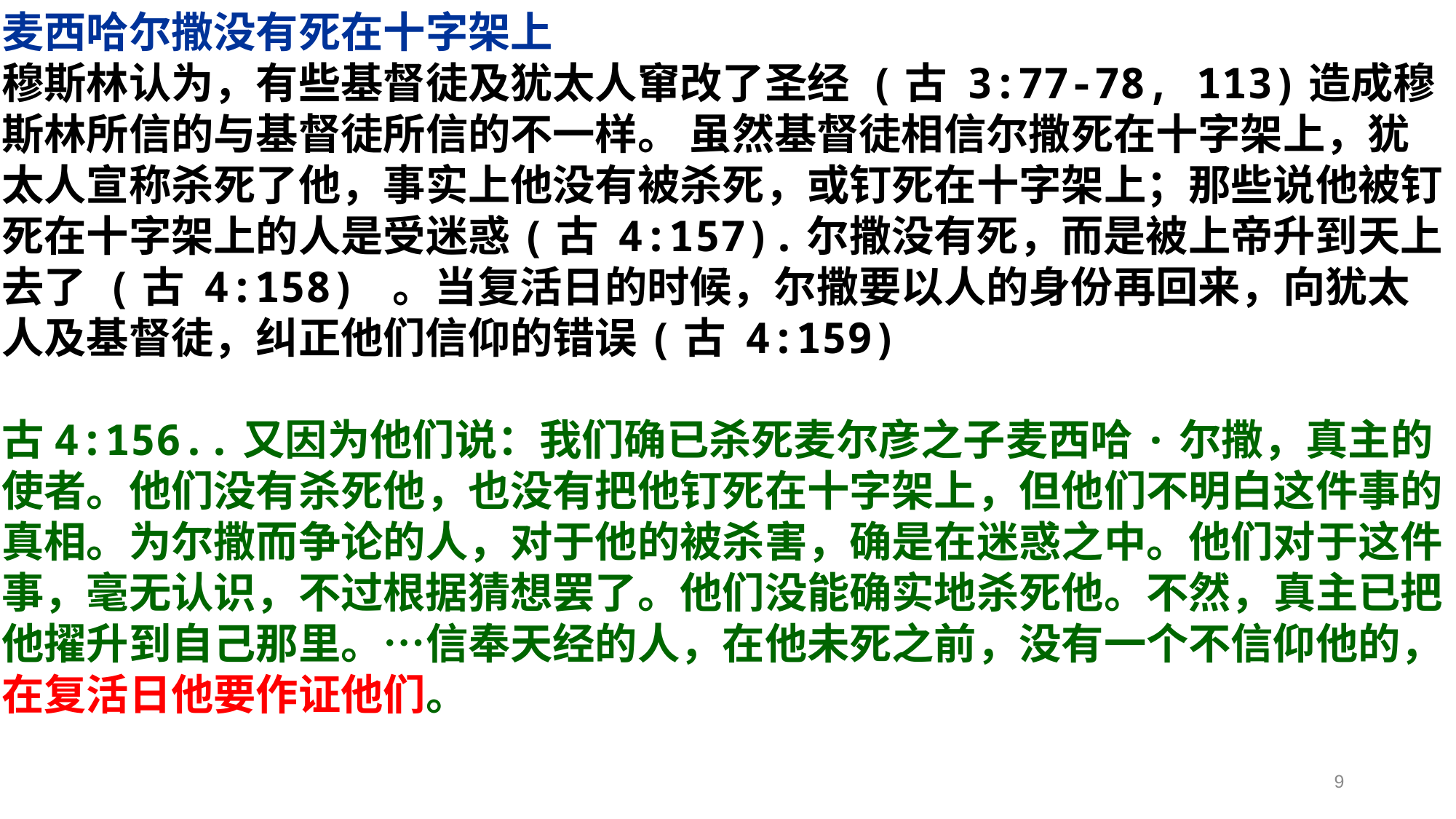

麦西哈尔撒没有死在十字架上
穆斯林认为，有些基督徒及犹太人窜改了圣经 (古 3:77-78, 113)造成穆斯林所信的与基督徒所信的不一样。 虽然基督徒相信尔撒死在十字架上，犹太人宣称杀死了他，事实上他没有被杀死，或钉死在十字架上；那些说他被钉死在十字架上的人是受迷惑(古 4:157).尔撒没有死，而是被上帝升到天上去了 (古 4:158) 。当复活日的时候，尔撒要以人的身份再回来，向犹太人及基督徒，纠正他们信仰的错误(古 4:159)

古4:156..又因为他们说：我们确已杀死麦尔彦之子麦西哈·尔撒，真主的使者。他们没有杀死他，也没有把他钉死在十字架上，但他们不明白这件事的真相。为尔撒而争论的人，对于他的被杀害，确是在迷惑之中。他们对于这件事，毫无认识，不过根据猜想罢了。他们没能确实地杀死他。不然，真主已把他擢升到自己那里。…信奉天经的人，在他未死之前，没有一个不信仰他的，在复活日他要作证他们。
9